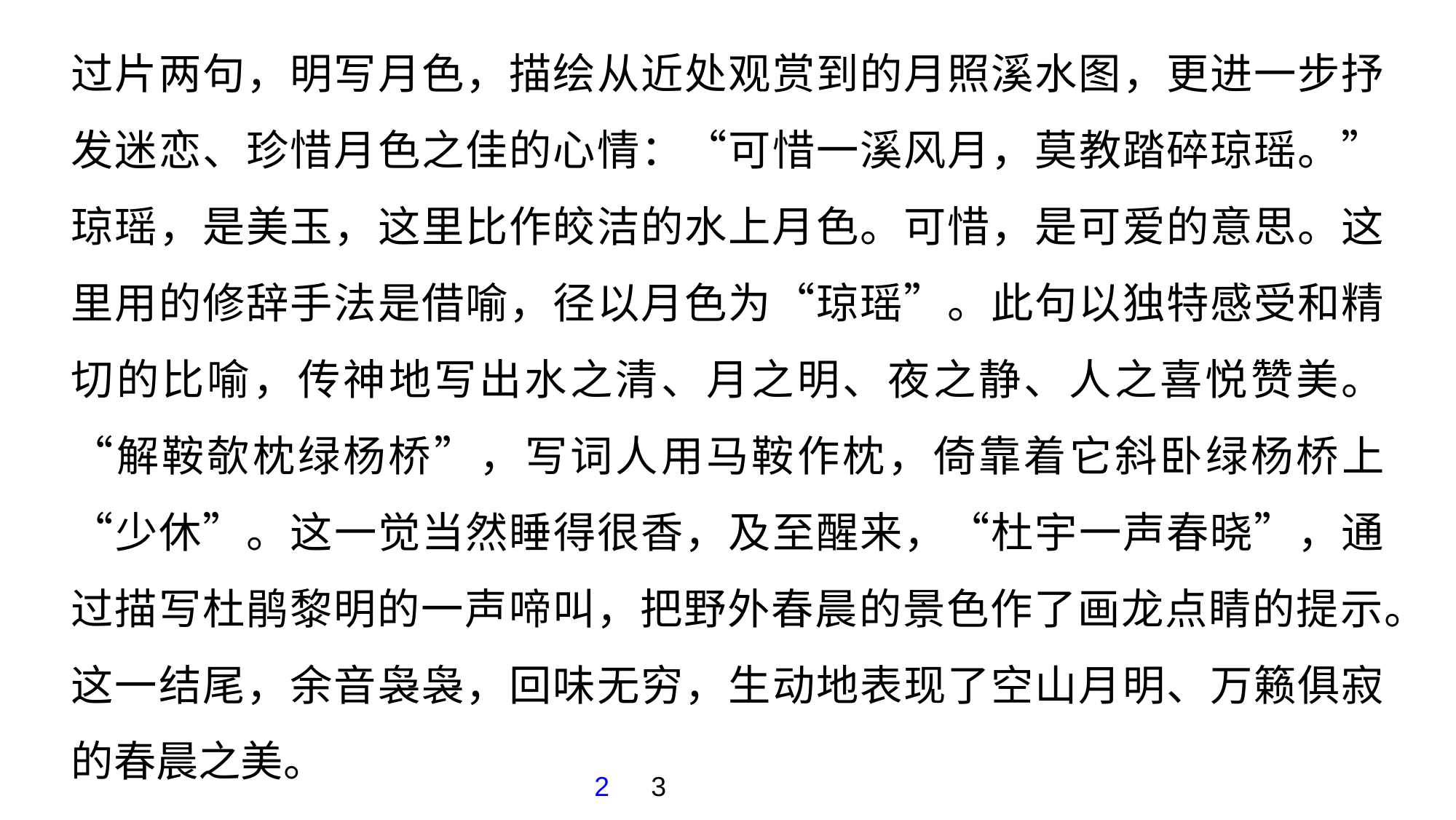

过片两句，明写月色，描绘从近处观赏到的月照溪水图，更进一步抒发迷恋、珍惜月色之佳的心情：“可惜一溪风月，莫教踏碎琼瑶。”琼瑶，是美玉，这里比作皎洁的水上月色。可惜，是可爱的意思。这里用的修辞手法是借喻，径以月色为“琼瑶”。此句以独特感受和精切的比喻，传神地写出水之清、月之明、夜之静、人之喜悦赞美。“解鞍欹枕绿杨桥”，写词人用马鞍作枕，倚靠着它斜卧绿杨桥上“少休”。这一觉当然睡得很香，及至醒来，“杜宇一声春晓”，通过描写杜鹃黎明的一声啼叫，把野外春晨的景色作了画龙点睛的提示。这一结尾，余音袅袅，回味无穷，生动地表现了空山月明、万籁俱寂的春晨之美。
2
3